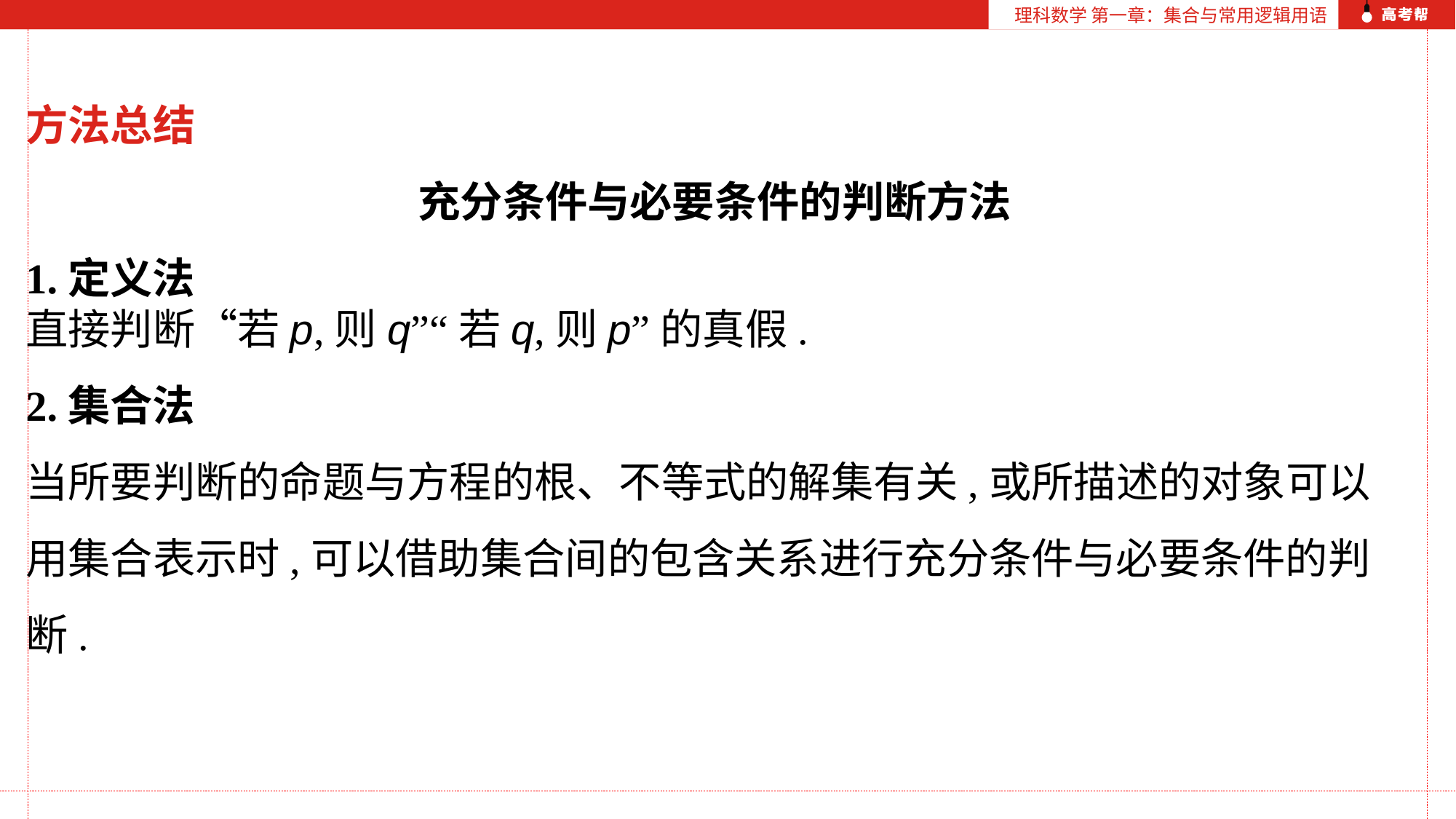

理科数学 第一章：集合与常用逻辑用语

方法总结
充分条件与必要条件的判断方法
1.定义法
直接判断“若p,则q”“若q,则p”的真假.
2.集合法
当所要判断的命题与方程的根、不等式的解集有关,或所描述的对象可以用集合表示时,可以借助集合间的包含关系进行充分条件与必要条件的判断.